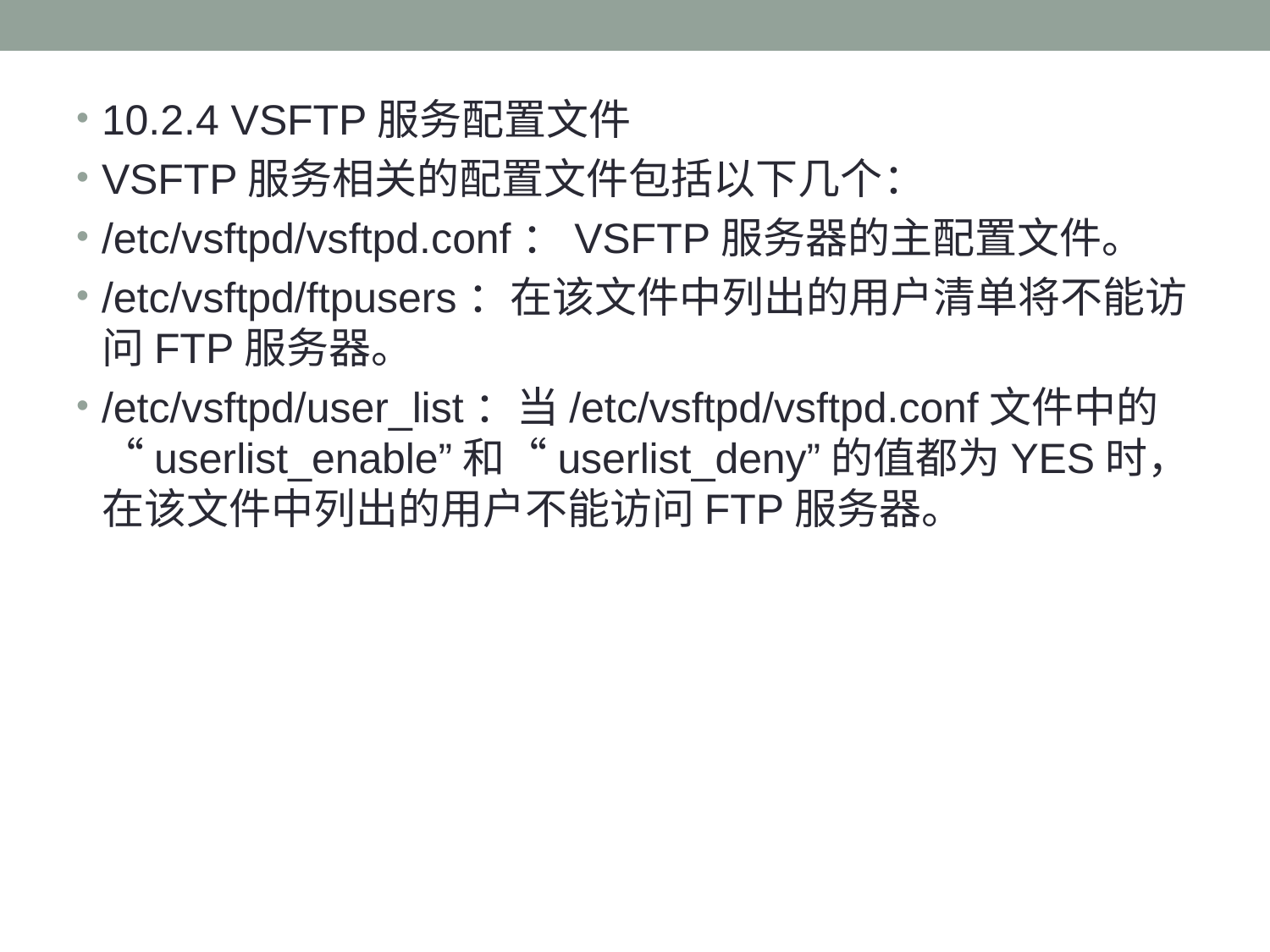

#
10.2.4 VSFTP服务配置文件
VSFTP服务相关的配置文件包括以下几个：
/etc/vsftpd/vsftpd.conf：VSFTP服务器的主配置文件。
/etc/vsftpd/ftpusers：在该文件中列出的用户清单将不能访问FTP服务器。
/etc/vsftpd/user_list：当/etc/vsftpd/vsftpd.conf文件中的“userlist_enable”和“userlist_deny”的值都为YES时，在该文件中列出的用户不能访问FTP服务器。